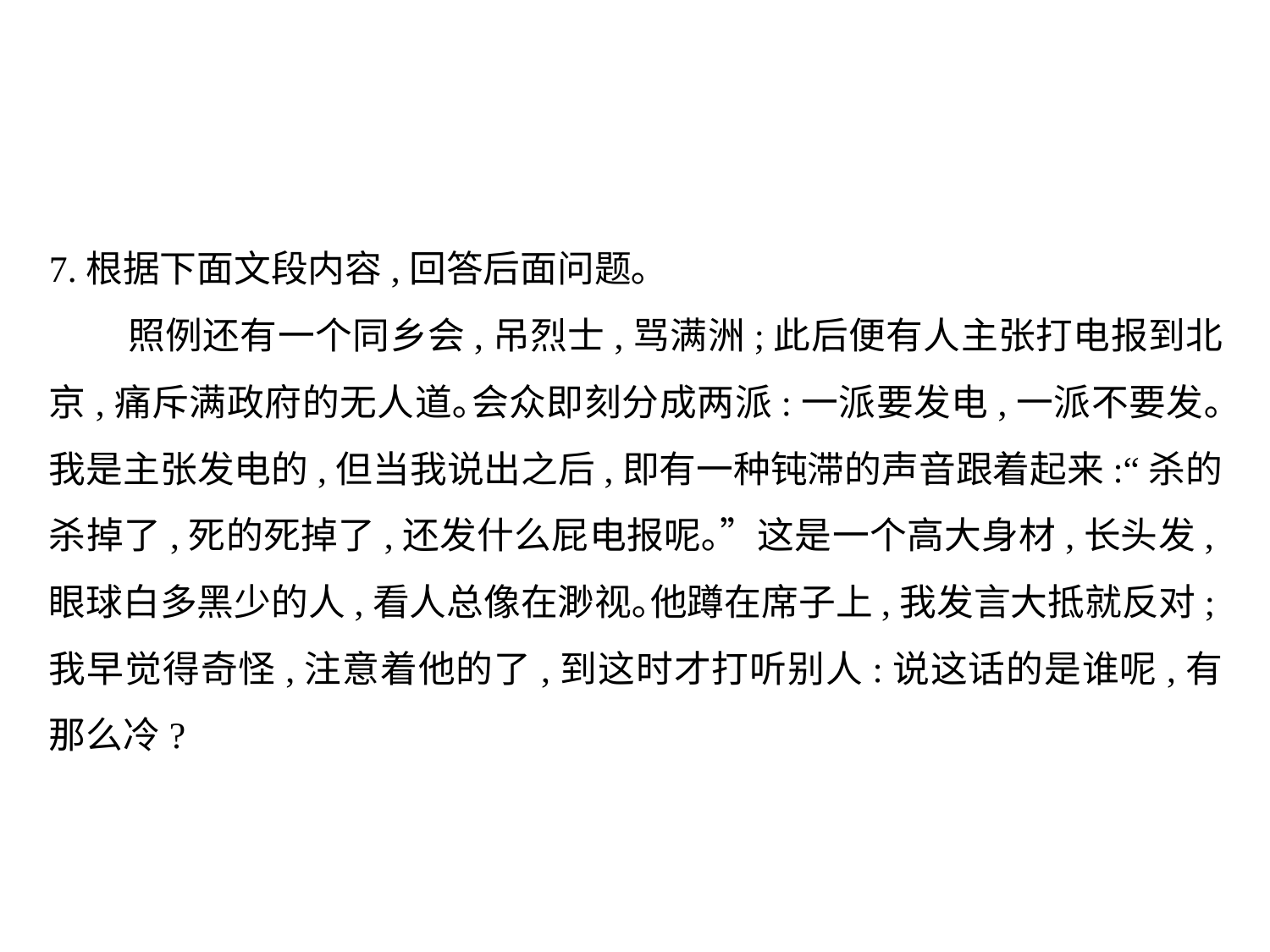

7.根据下面文段内容,回答后面问题｡
        照例还有一个同乡会,吊烈士,骂满洲;此后便有人主张打电报到北京,痛斥满政府的无人道｡会众即刻分成两派:一派要发电,一派不要发｡我是主张发电的,但当我说出之后,即有一种钝滞的声音跟着起来:“杀的杀掉了,死的死掉了,还发什么屁电报呢｡”这是一个高大身材,长头发,眼球白多黑少的人,看人总像在渺视｡他蹲在席子上,我发言大抵就反对;我早觉得奇怪,注意着他的了,到这时才打听别人:说这话的是谁呢,有那么冷?